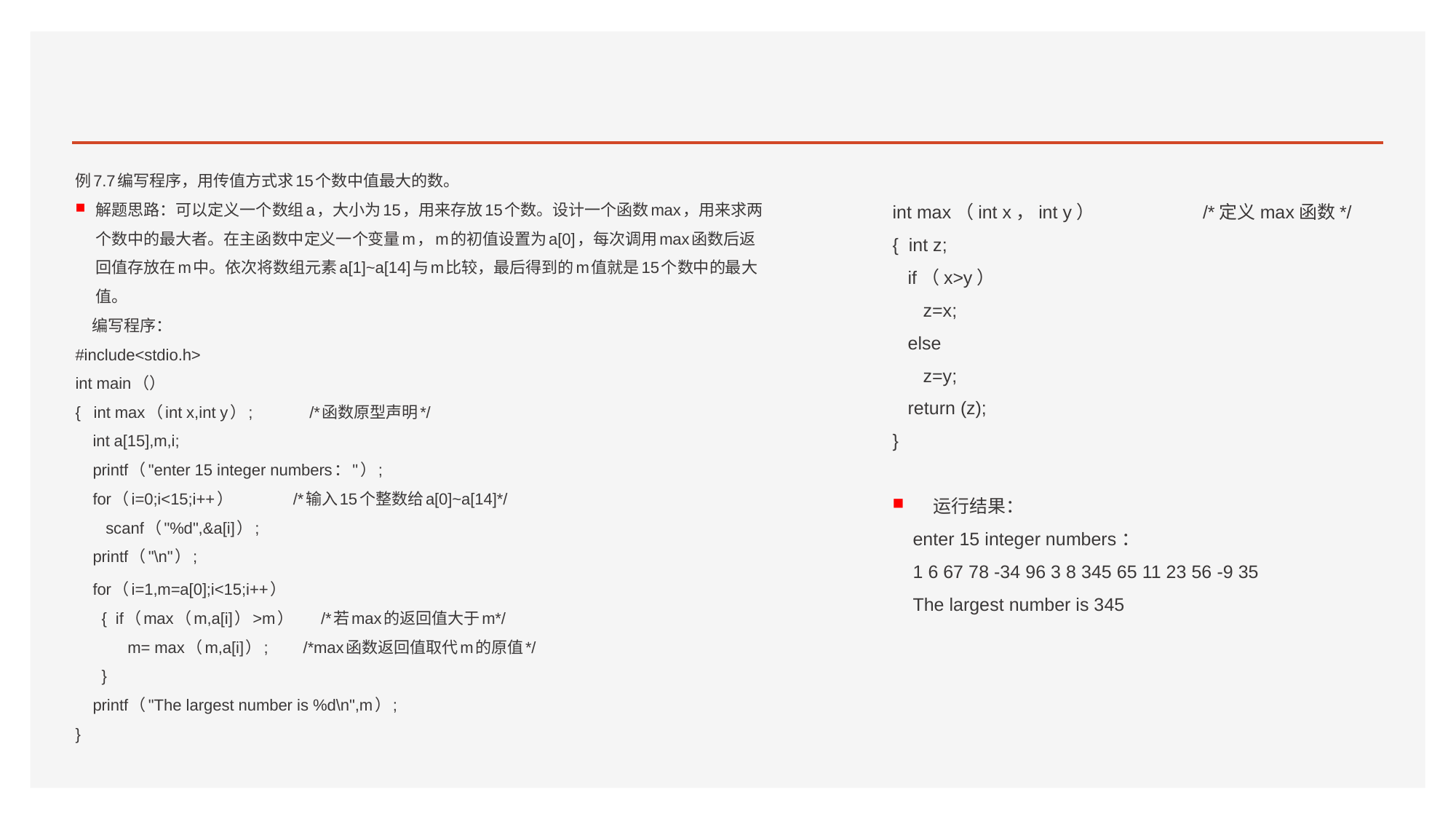

#
例7.7编写程序，用传值方式求15个数中值最大的数。
解题思路：可以定义一个数组a，大小为15，用来存放15个数。设计一个函数max，用来求两个数中的最大者。在主函数中定义一个变量m，m的初值设置为a[0]，每次调用max函数后返回值存放在m中。依次将数组元素a[1]~a[14]与m比较，最后得到的m值就是15个数中的最大值。
    编写程序：
#include<stdio.h>
int main（）
{   int max（int x,int y）;             /*函数原型声明*/
    int a[15],m,i;
    printf（"enter 15 integer numbers："）;
    for（i=0;i<15;i++）                /*输入15个整数给a[0]~a[14]*/
       scanf（"%d",&a[i]）;
    printf（"\n"）;
    for（i=1,m=a[0];i<15;i++）
      {  if（max（m,a[i]）>m）       /*若max的返回值大于m*/
            m= max（m,a[i]）;        /*max函数返回值取代m的原值*/
      }
    printf（"The largest number is %d\n",m）;
}
int max（int x，int y）                          /*定义max函数*/
{  int z;
   if（x>y）
      z=x;
   else
      z=y;
   return (z);
}

运行结果：
    enter 15 integer numbers：
    1 6 67 78 -34 96 3 8 345 65 11 23 56 -9 35
    The largest number is 345